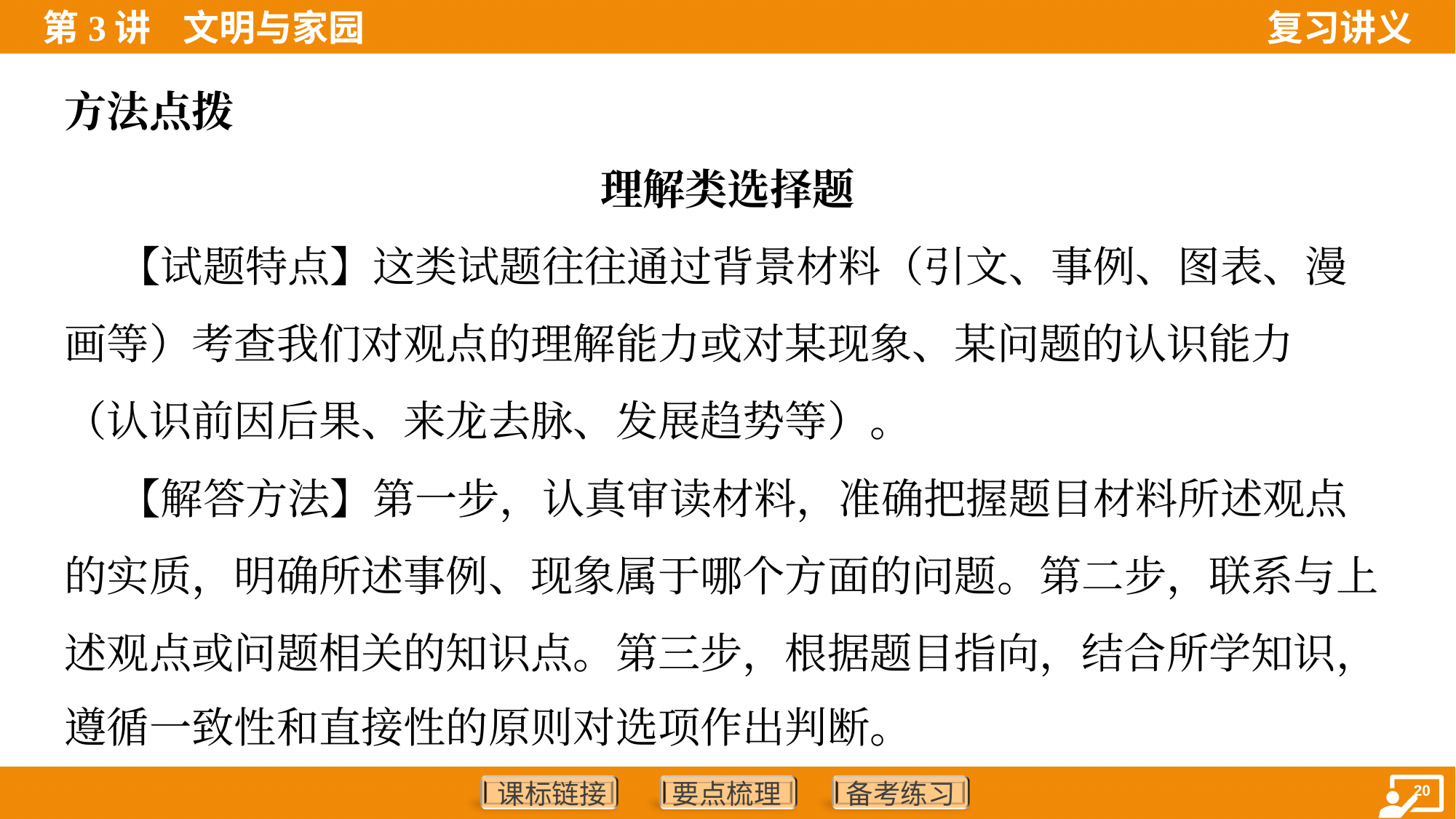

方法点拨
理解类选择题
    【试题特点】这类试题往往通过背景材料（引文、事例、图表、漫
画等）考查我们对观点的理解能力或对某现象、某问题的认识能力
（认识前因后果、来龙去脉、发展趋势等）。
    【解答方法】第一步，认真审读材料，准确把握题目材料所述观点
的实质，明确所述事例、现象属于哪个方面的问题。第二步，联系与上
述观点或问题相关的知识点。第三步，根据题目指向，结合所学知识，
遵循一致性和直接性的原则对选项作出判断。